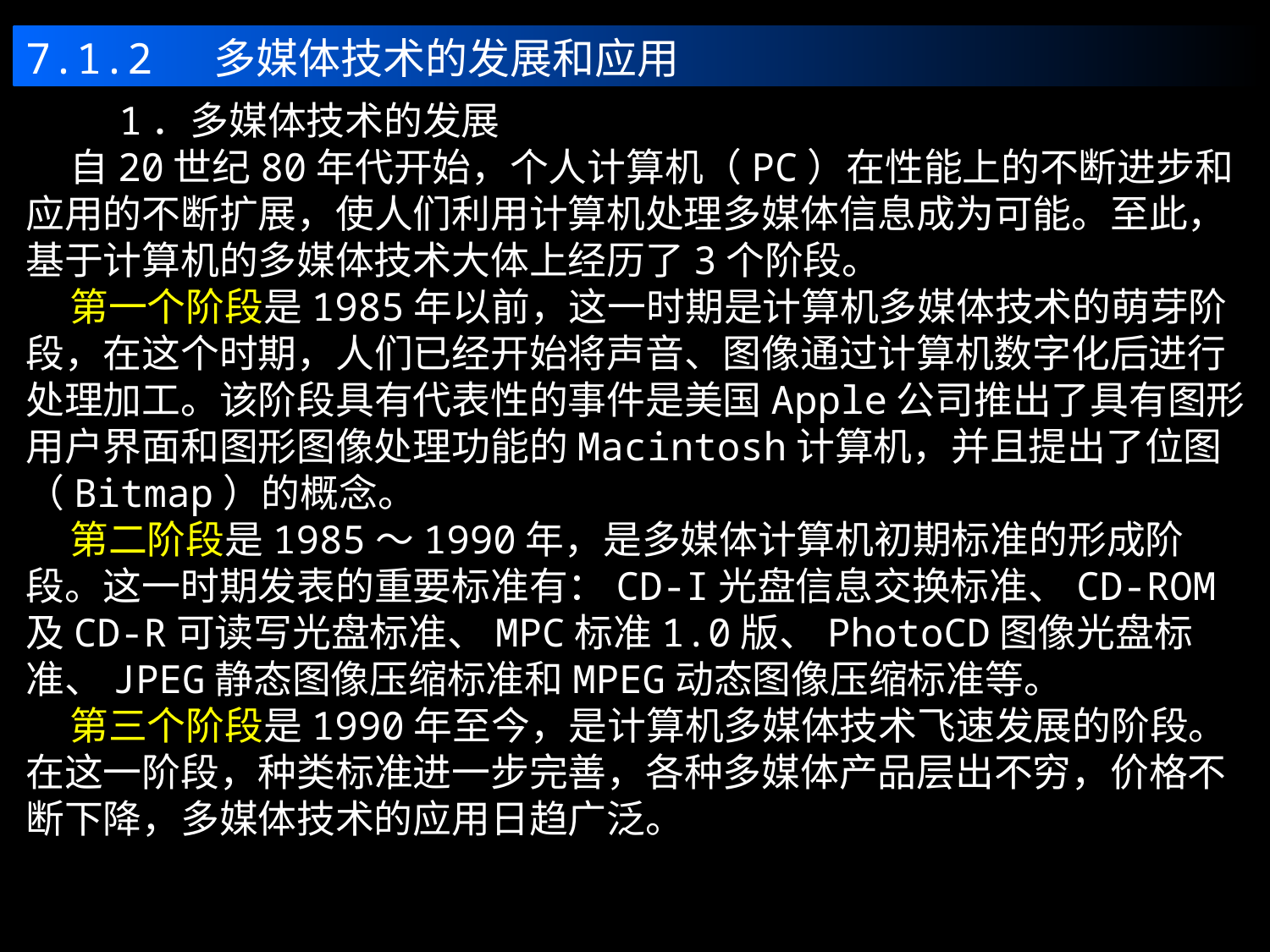

7.1.2  多媒体技术的发展和应用
    1．多媒体技术的发展
    自20世纪80年代开始，个人计算机（PC）在性能上的不断进步和应用的不断扩展，使人们利用计算机处理多媒体信息成为可能。至此，基于计算机的多媒体技术大体上经历了3个阶段。
    第一个阶段是1985年以前，这一时期是计算机多媒体技术的萌芽阶段，在这个时期，人们已经开始将声音、图像通过计算机数字化后进行处理加工。该阶段具有代表性的事件是美国Apple公司推出了具有图形用户界面和图形图像处理功能的Macintosh计算机，并且提出了位图（Bitmap）的概念。
    第二阶段是1985～1990年，是多媒体计算机初期标准的形成阶段。这一时期发表的重要标准有：CD-I光盘信息交换标准、CD-ROM及CD-R可读写光盘标准、MPC标准1.0版、PhotoCD图像光盘标准、JPEG静态图像压缩标准和MPEG动态图像压缩标准等。
    第三个阶段是1990年至今，是计算机多媒体技术飞速发展的阶段。在这一阶段，种类标准进一步完善，各种多媒体产品层出不穷，价格不断下降，多媒体技术的应用日趋广泛。